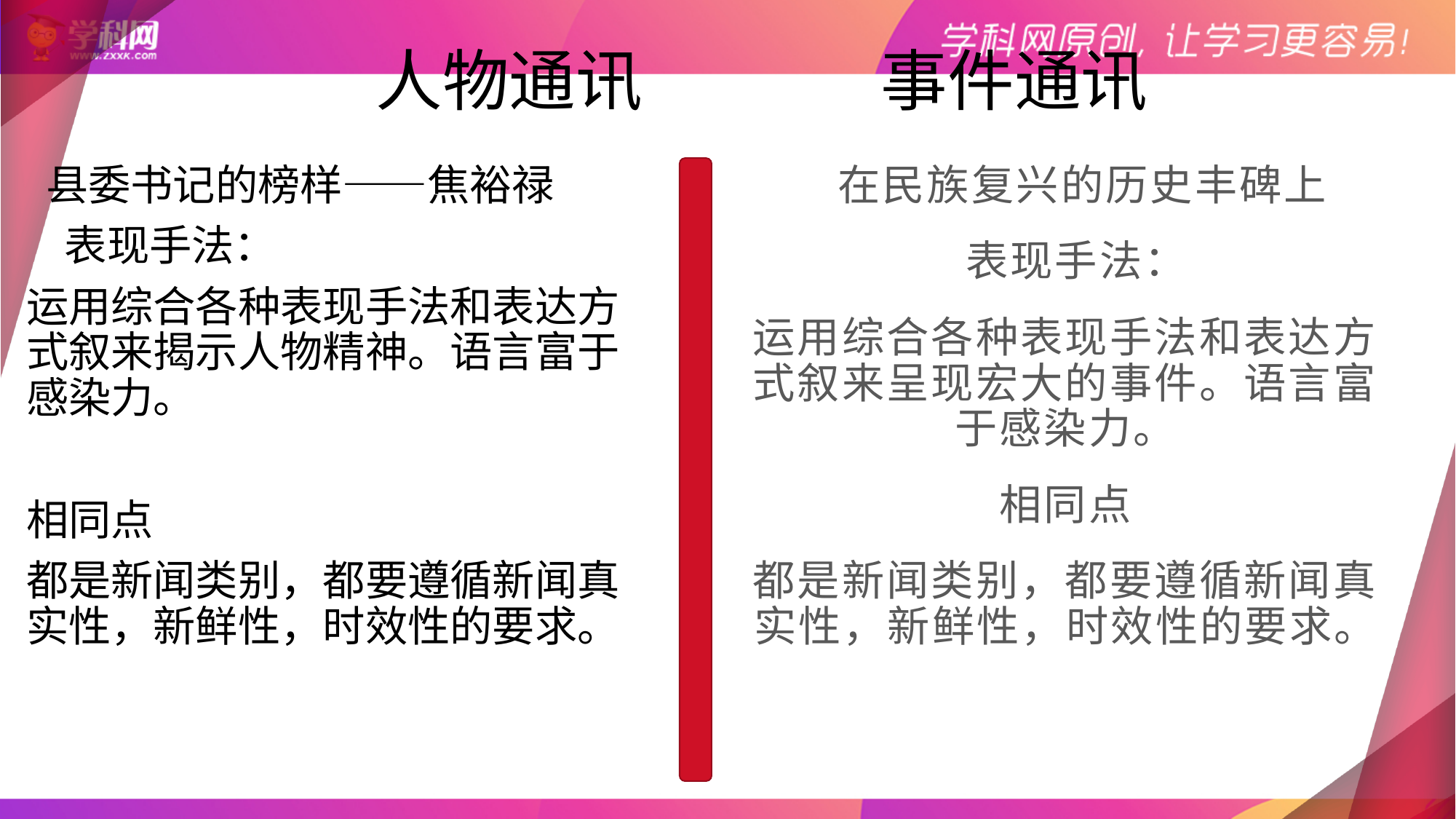

# 人物通讯                事件通讯
 县委书记的榜样——焦裕禄
   表现手法：
运用综合各种表现手法和表达方式叙来揭示人物精神。语言富于感染力。

相同点
都是新闻类别，都要遵循新闻真实性，新鲜性，时效性的要求。

  在民族复兴的历史丰碑上
 表现手法：
运用综合各种表现手法和表达方式叙来呈现宏大的事件。语言富于感染力。
相同点
都是新闻类别，都要遵循新闻真实性，新鲜性，时效性的要求。